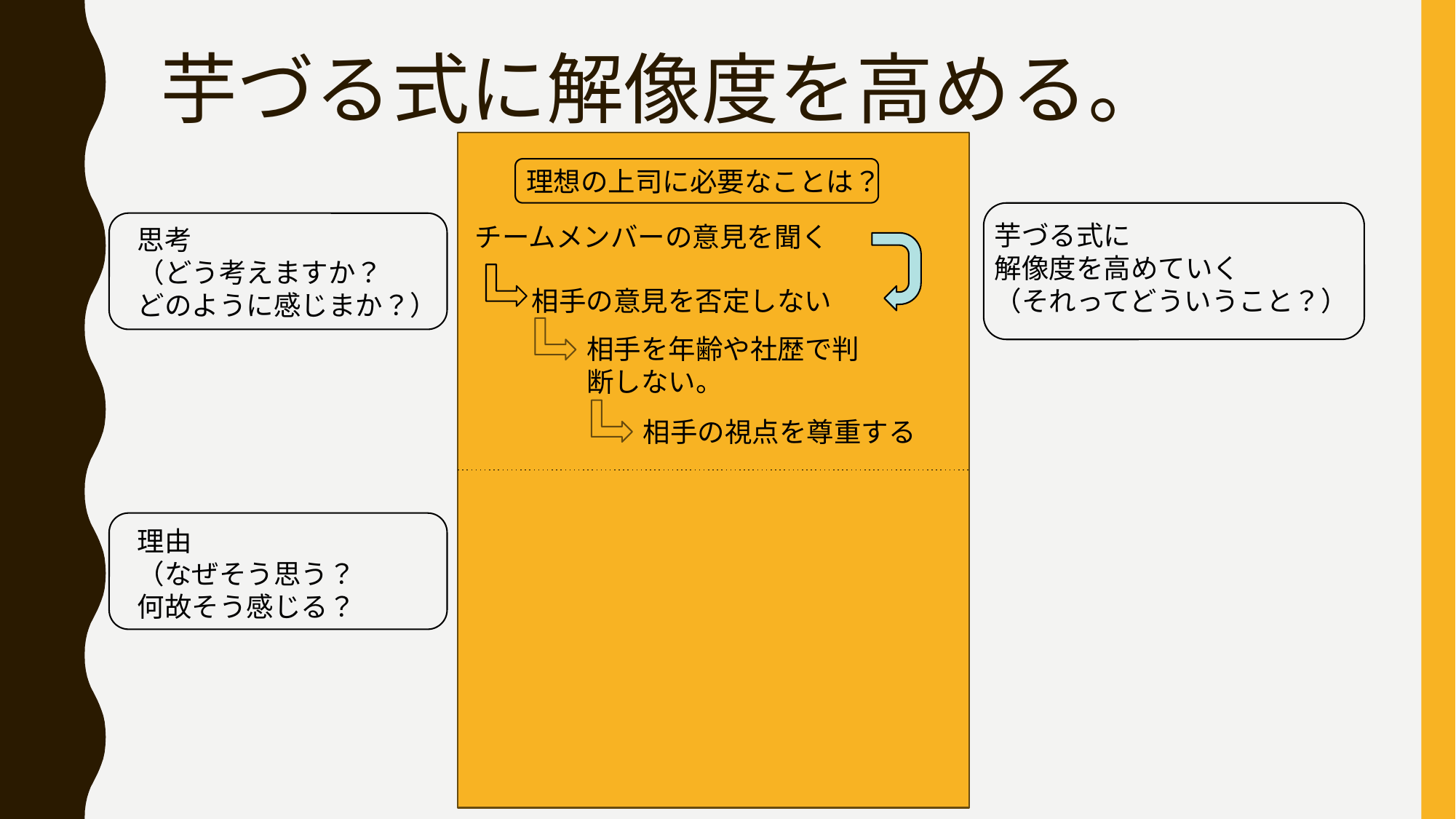

# 芋づる式に解像度を高める。

理想の上司に必要なことは？

芋づる式に
解像度を高めていく
（それってどういうこと？）
チームメンバーの意見を聞く
思考
（どう考えますか？
どのように感じまか？）

相手の意見を否定しない

相手を年齢や社歴で判断しない。

相手の視点を尊重する

理由
（なぜそう思う？
何故そう感じる？